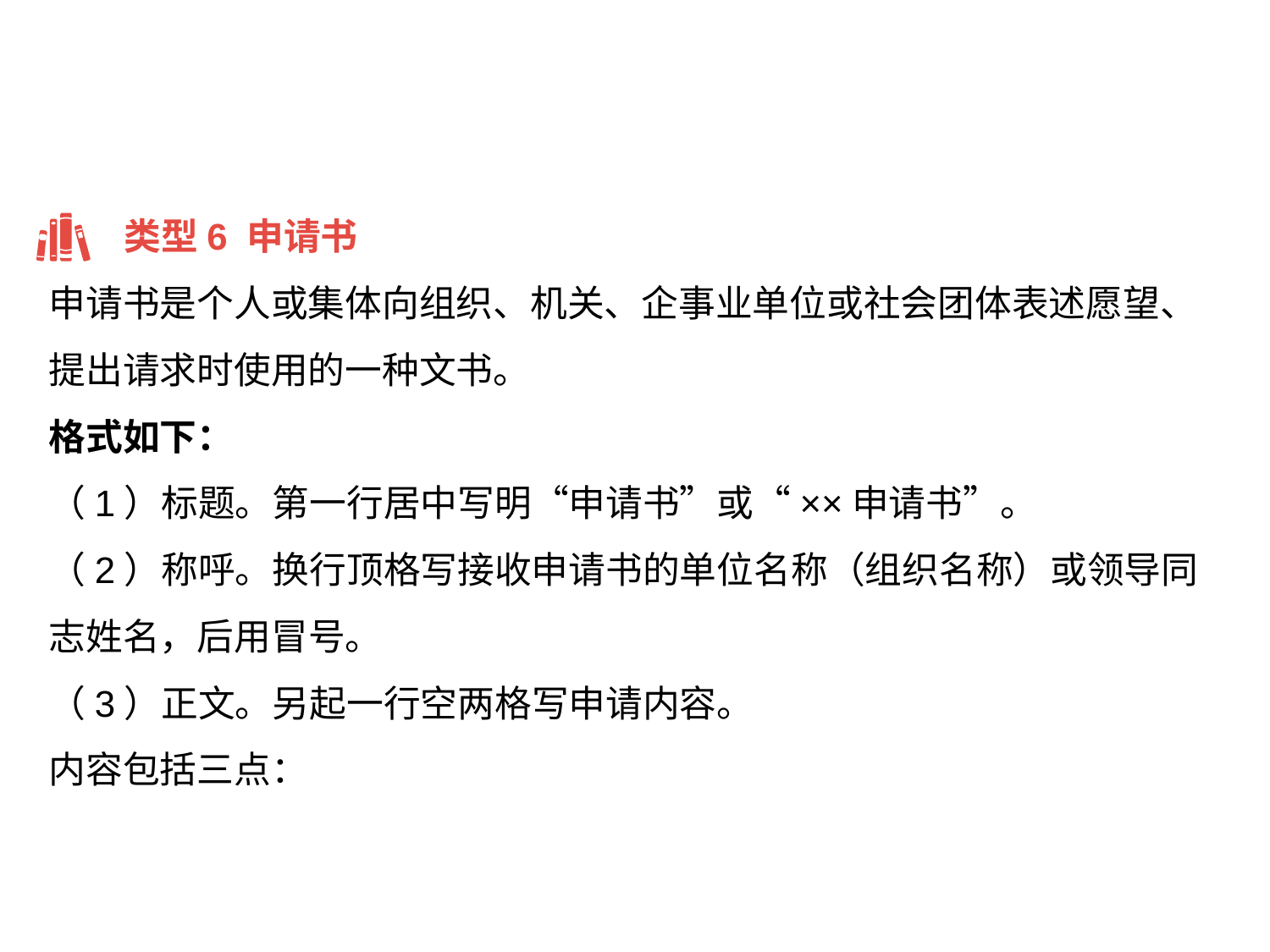

类型6 申请书

申请书是个人或集体向组织、机关、企事业单位或社会团体表述愿望、提出请求时使用的一种文书。
格式如下：
（1）标题。第一行居中写明“申请书”或“××申请书”。
（2）称呼。换行顶格写接收申请书的单位名称（组织名称）或领导同志姓名，后用冒号。
（3）正文。另起一行空两格写申请内容。
内容包括三点：